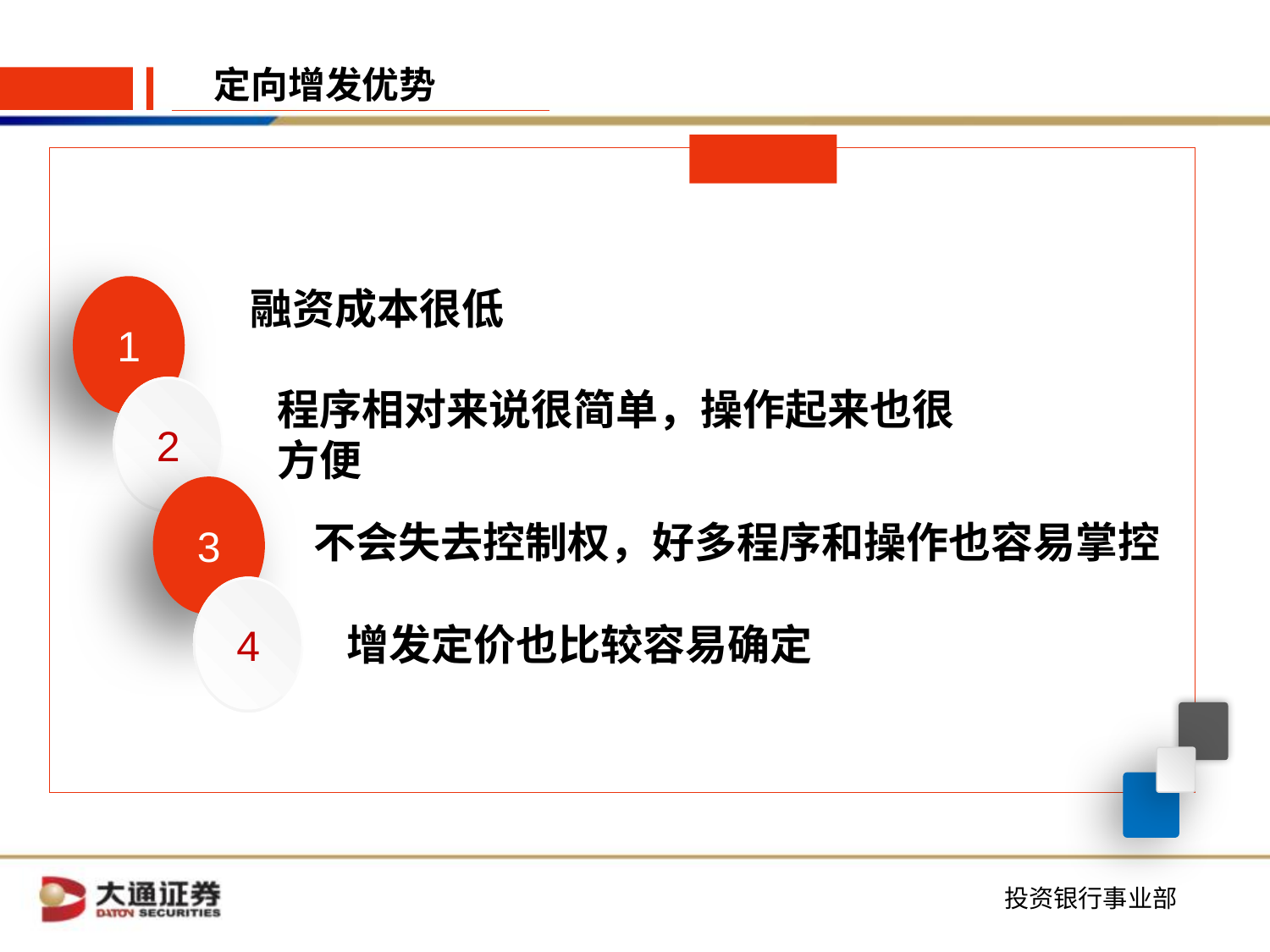

定向增发优势

1
融资成本很低

2
程序相对来说很简单，操作起来也很方便
3
不会失去控制权，好多程序和操作也容易掌控

4
增发定价也比较容易确定